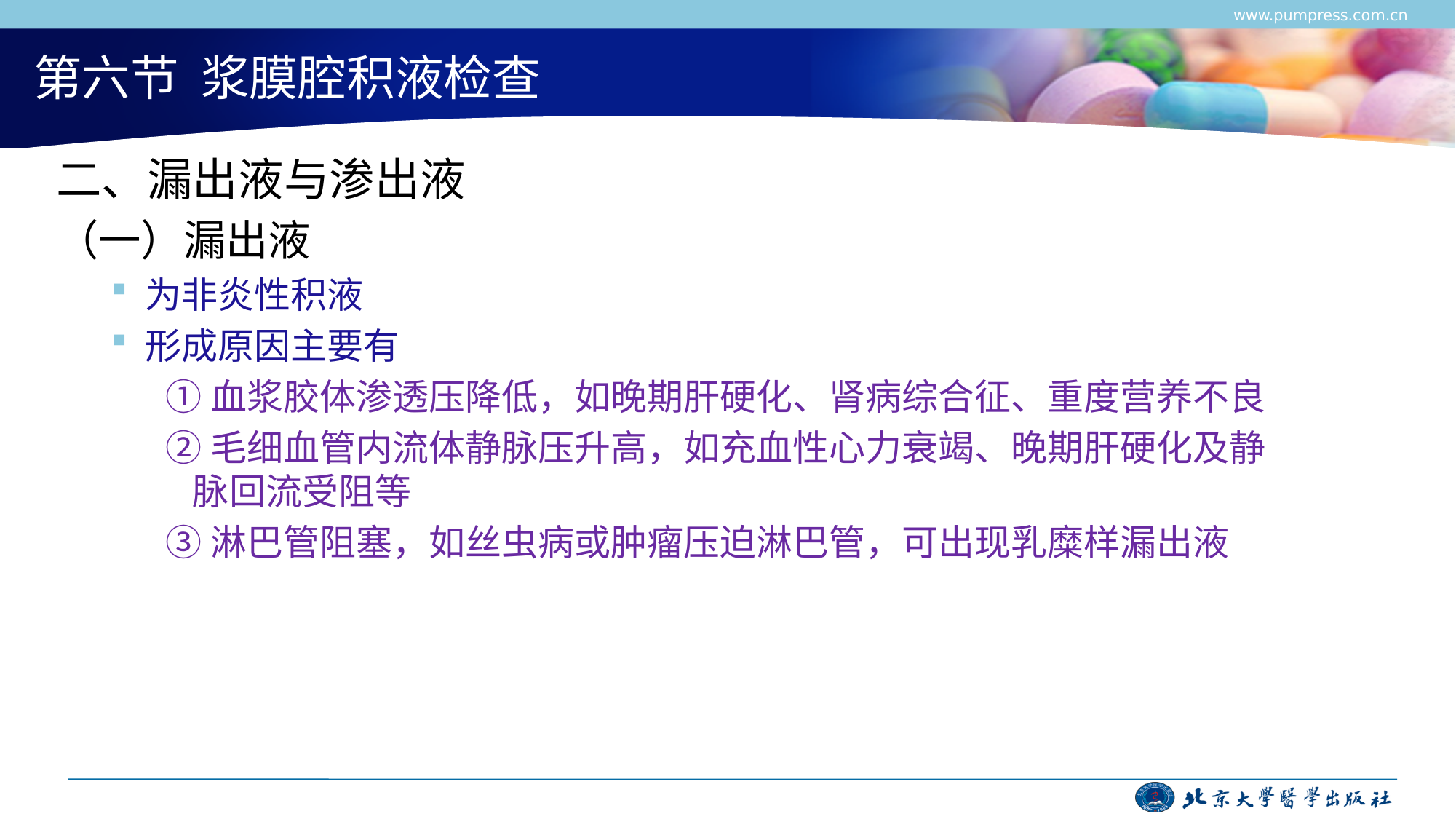

www.pumpress.com.cn
# 第六节  浆膜腔积液检查
二、漏出液与渗出液
（一）漏出液
为非炎性积液
形成原因主要有
①血浆胶体渗透压降低，如晚期肝硬化、肾病综合征、重度营养不良
②毛细血管内流体静脉压升高，如充血性心力衰竭、晚期肝硬化及静 脉回流受阻等
③淋巴管阻塞，如丝虫病或肿瘤压迫淋巴管，可出现乳糜样漏出液